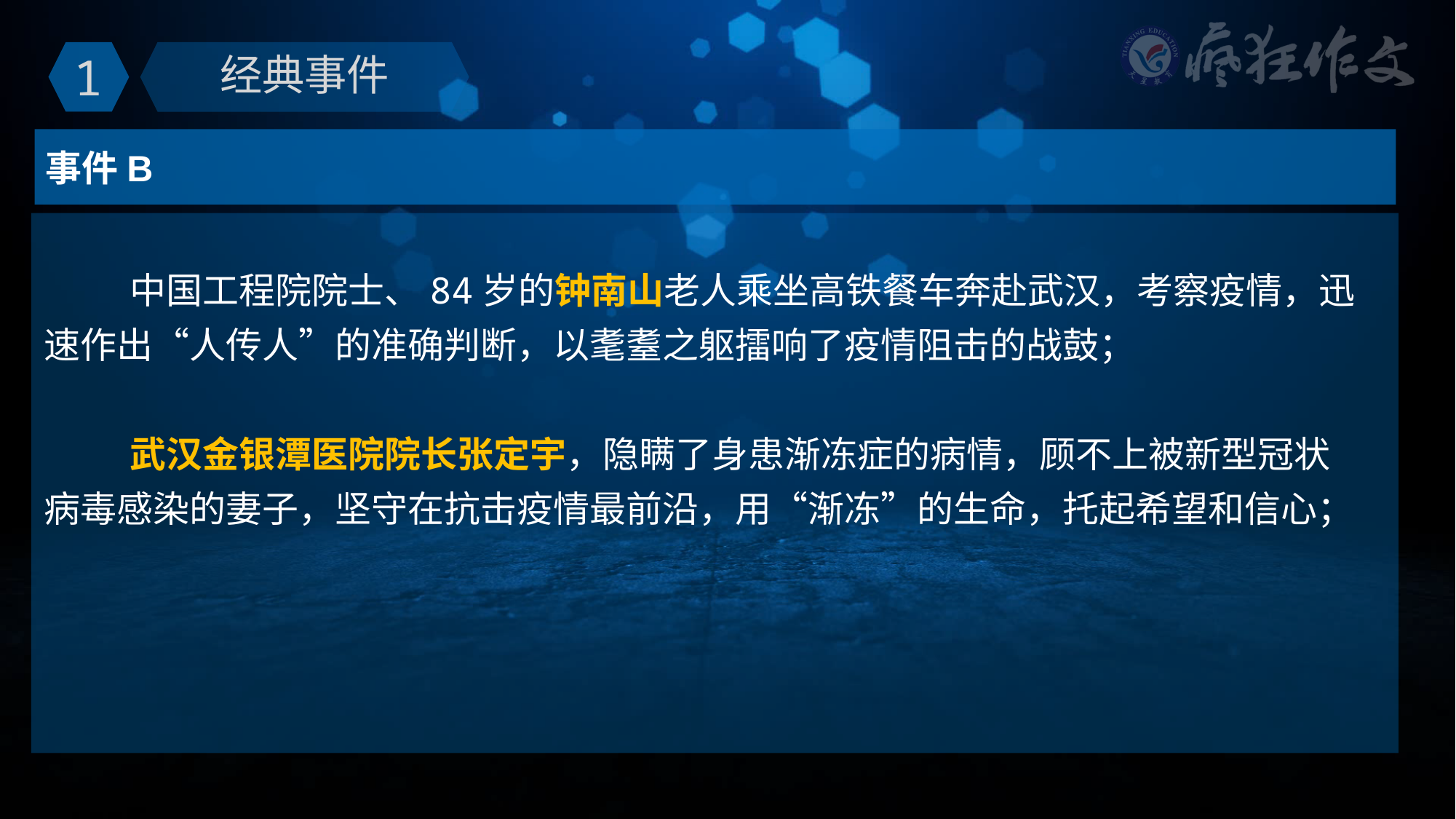

1

经典事件
事件B

中国工程院院士、84岁的钟南山老人乘坐高铁餐车奔赴武汉，考察疫情，迅速作出“人传人”的准确判断，以耄耋之躯擂响了疫情阻击的战鼓；

武汉金银潭医院院长张定宇，隐瞒了身患渐冻症的病情，顾不上被新型冠状病毒感染的妻子，坚守在抗击疫情最前沿，用“渐冻”的生命，托起希望和信心；